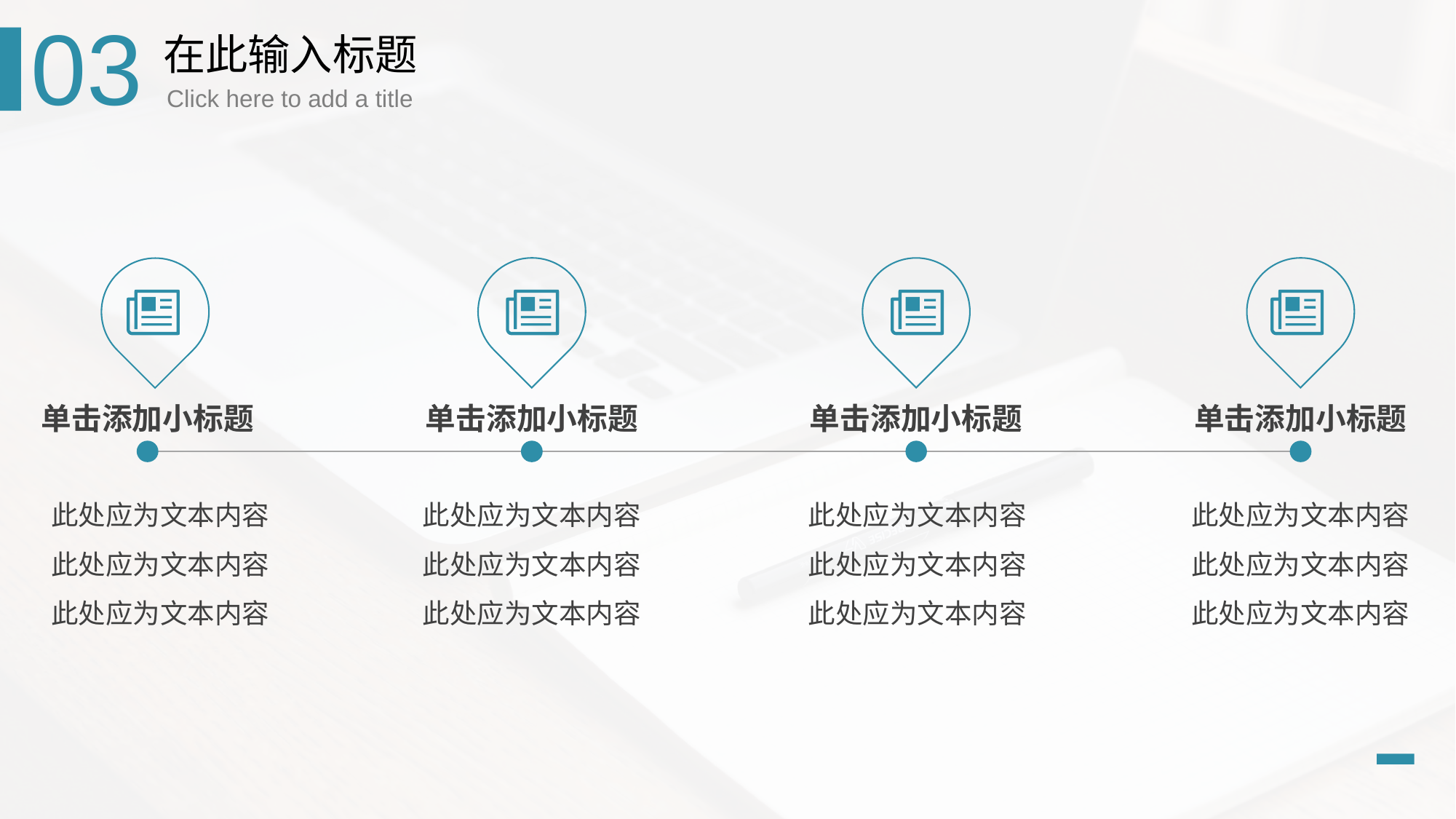

03
在此输入标题
Click here to add a title

单击添加小标题
单击添加小标题
单击添加小标题
单击添加小标题

此处应为文本内容
此处应为文本内容
此处应为文本内容
此处应为文本内容
此处应为文本内容
此处应为文本内容
此处应为文本内容
此处应为文本内容
此处应为文本内容
此处应为文本内容
此处应为文本内容
此处应为文本内容